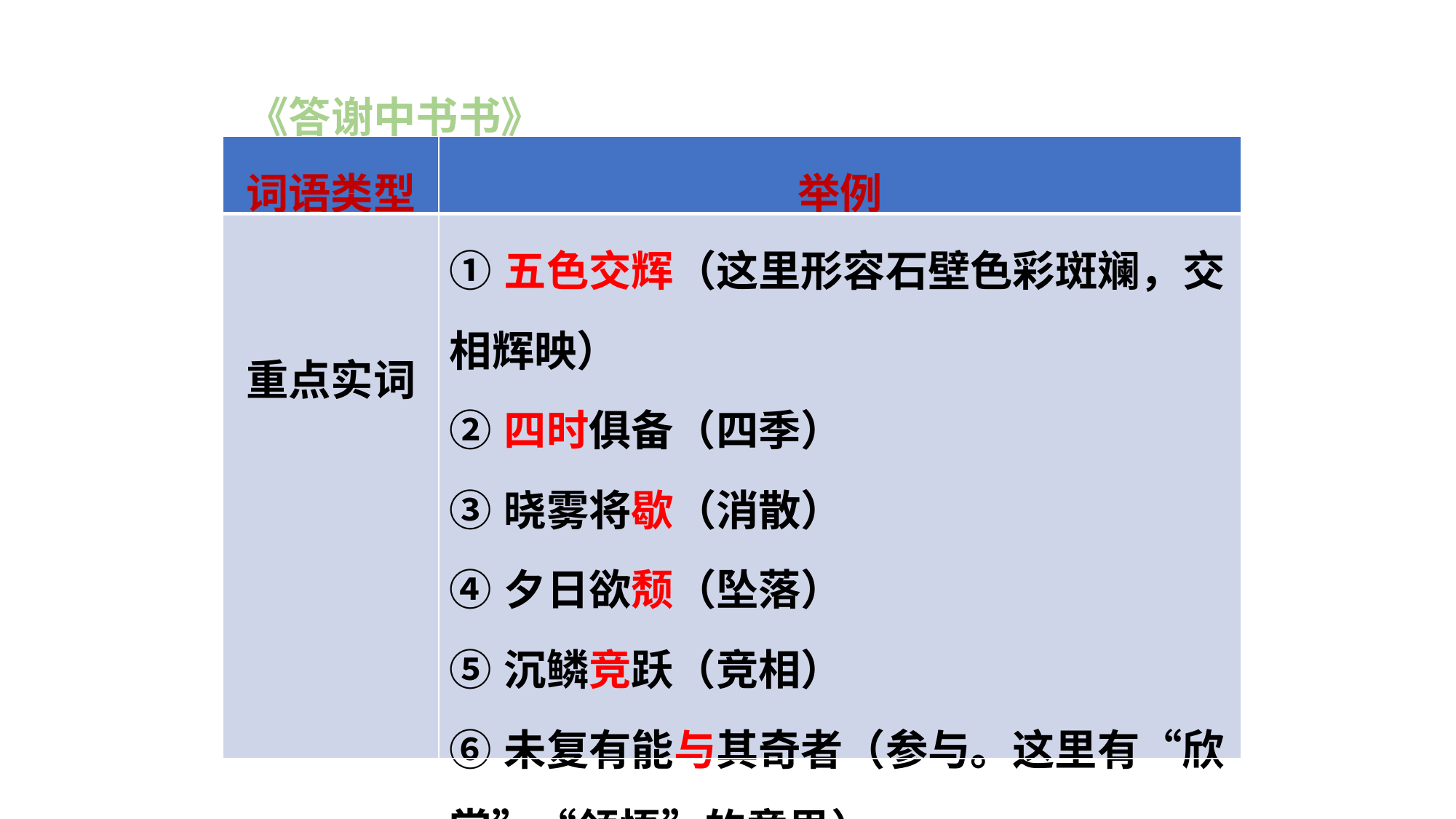

《答谢中书书》

| 词语类型 | 举例 |
| --- | --- |
| 重点实词 | ①五色交辉（这里形容石壁色彩斑斓，交相辉映） ②四时俱备（四季） ③晓雾将歇（消散） ④夕日欲颓（坠落） ⑤沉鳞竞跃（竞相） ⑥未复有能与其奇者（参与。这里有“欣赏”“领悟”的意思） |